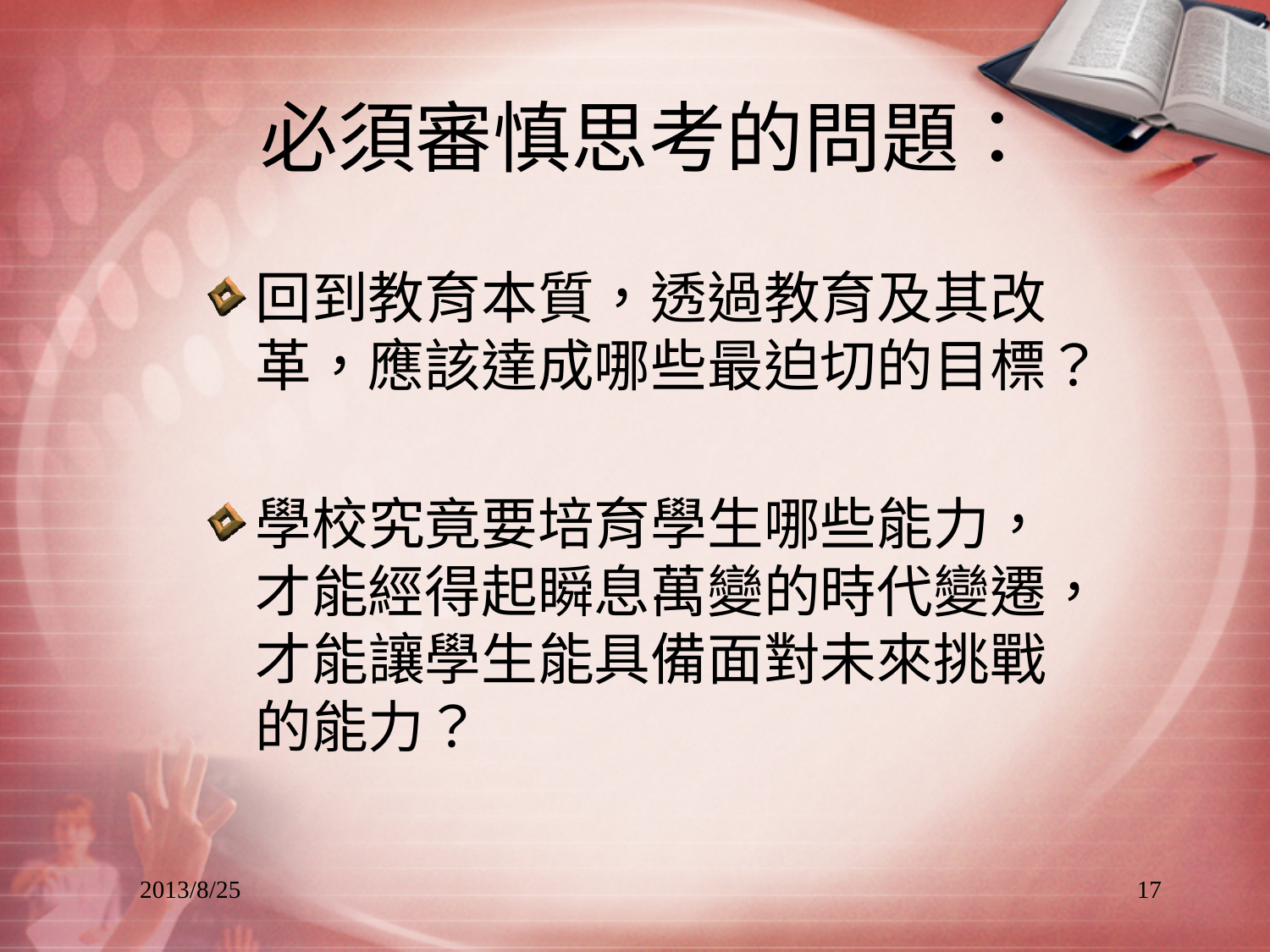

# 必須審慎思考的問題：
回到教育本質，透過教育及其改革，應該達成哪些最迫切的目標？

學校究竟要培育學生哪些能力，才能經得起瞬息萬變的時代變遷，才能讓學生能具備面對未來挑戰的能力？

2013/8/25
17